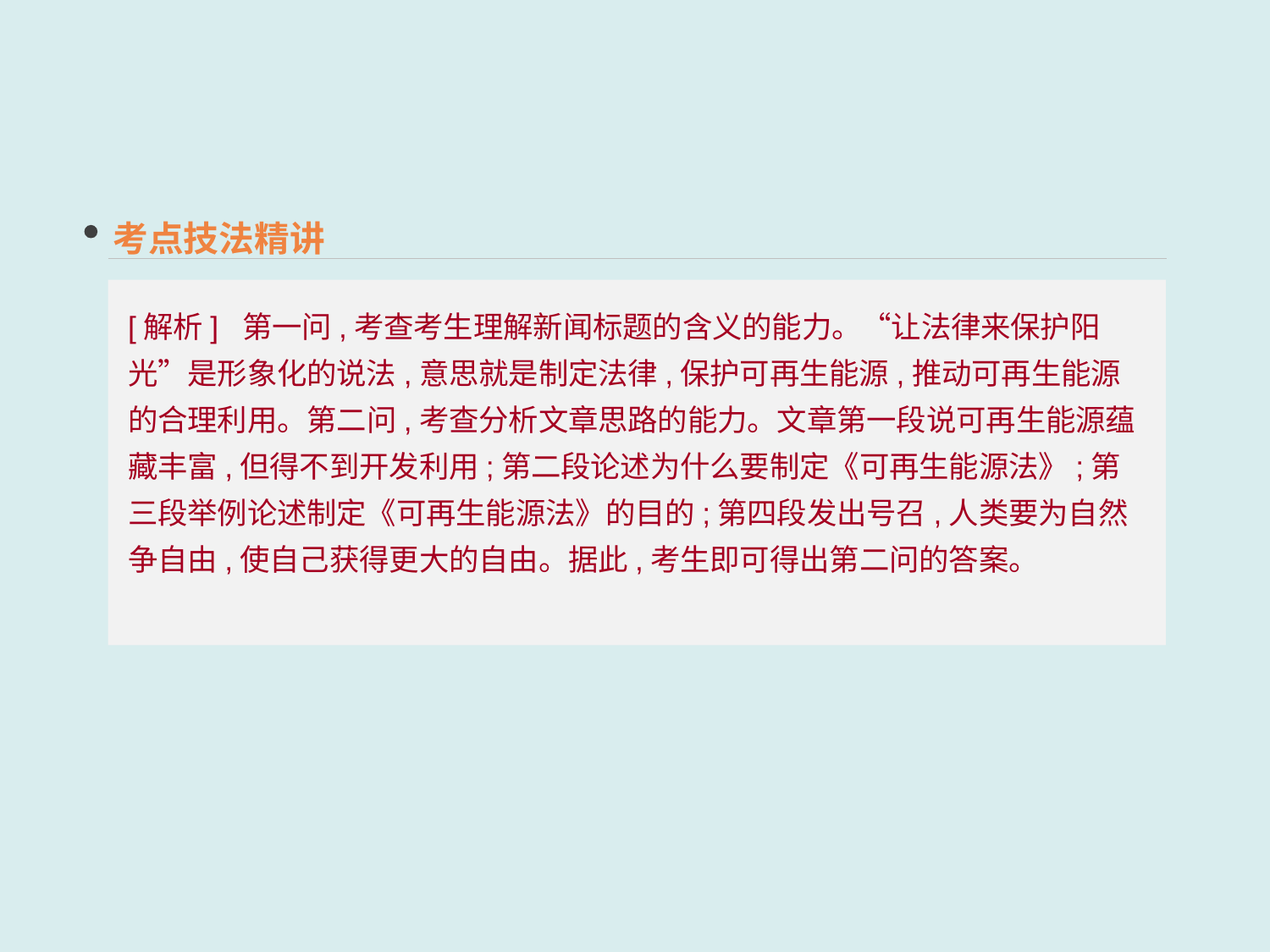

考点技法精讲

[解析]  第一问,考查考生理解新闻标题的含义的能力。“让法律来保护阳光”是形象化的说法,意思就是制定法律,保护可再生能源,推动可再生能源的合理利用。第二问,考查分析文章思路的能力。文章第一段说可再生能源蕴藏丰富,但得不到开发利用;第二段论述为什么要制定《可再生能源法》;第三段举例论述制定《可再生能源法》的目的;第四段发出号召,人类要为自然争自由,使自己获得更大的自由。据此,考生即可得出第二问的答案。